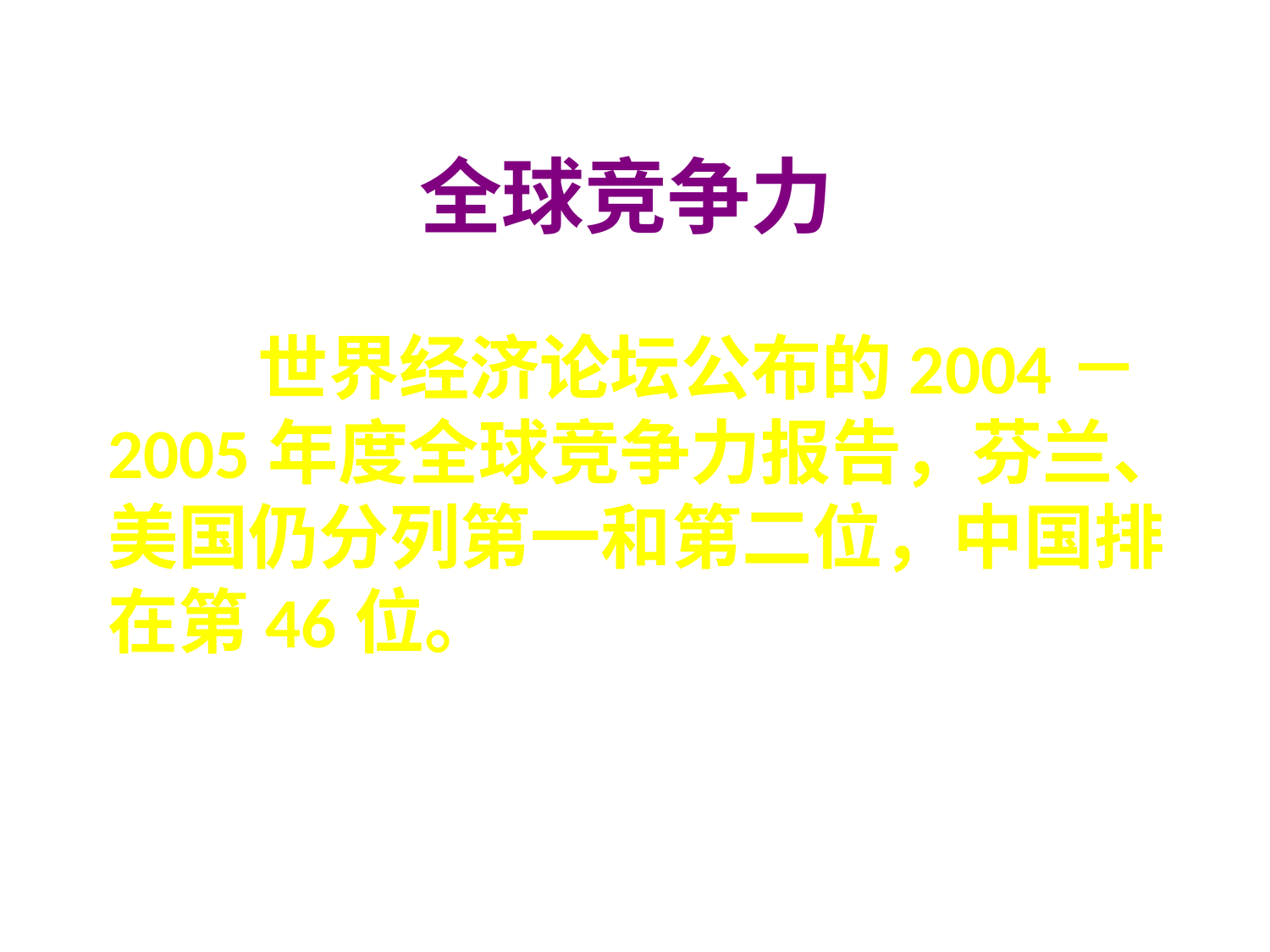

# 全球竞争力
世界经济论坛公布的2004－2005年度全球竞争力报告，芬兰、美国仍分列第一和第二位，中国排在第46位。